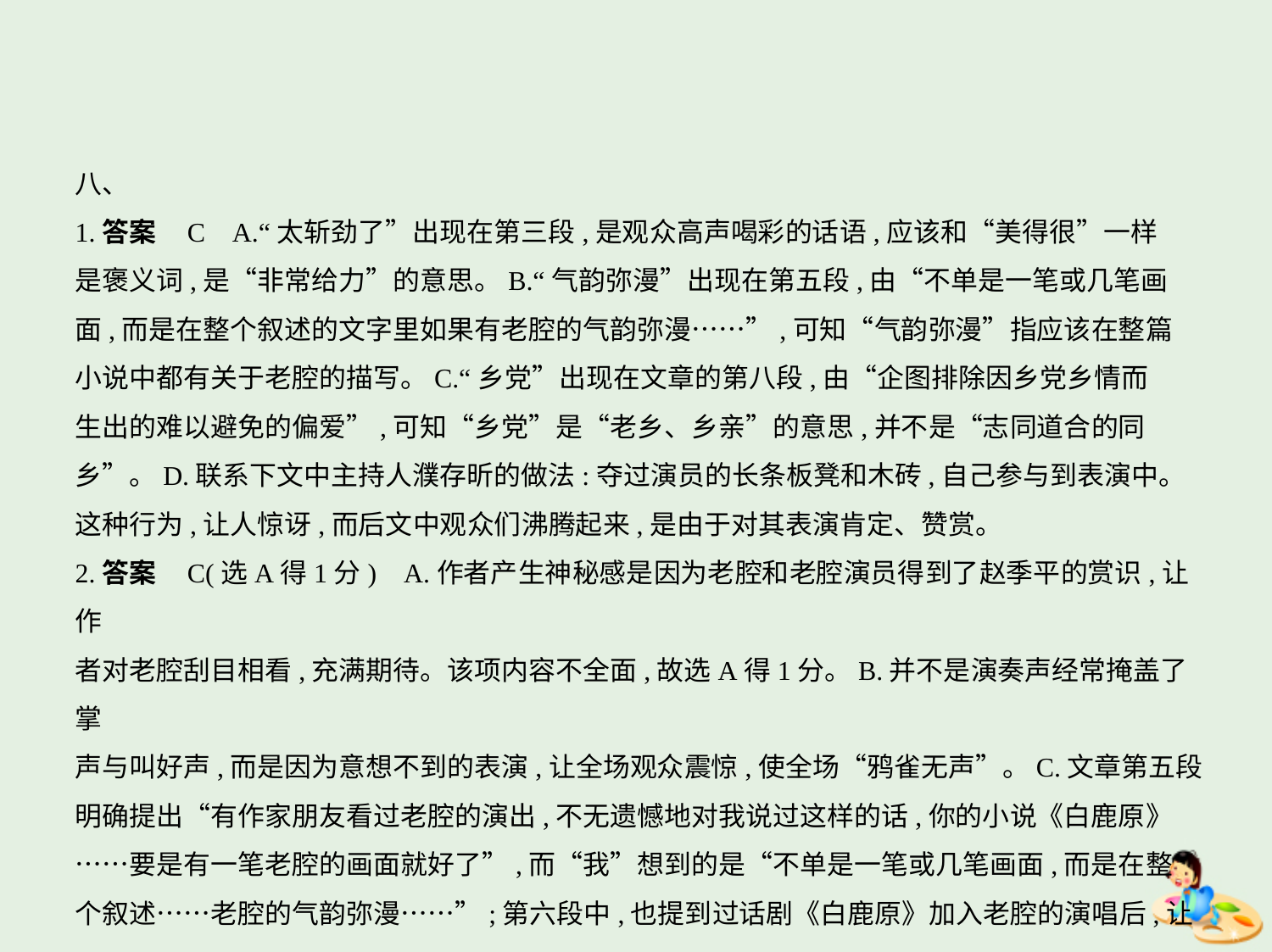

八、
1.答案    C    A.“太斩劲了”出现在第三段,是观众高声喝彩的话语,应该和“美得很”一样
是褒义词,是“非常给力”的意思。B.“气韵弥漫”出现在第五段,由“不单是一笔或几笔画
面,而是在整个叙述的文字里如果有老腔的气韵弥漫……”,可知“气韵弥漫”指应该在整篇
小说中都有关于老腔的描写。C.“乡党”出现在文章的第八段,由“企图排除因乡党乡情而
生出的难以避免的偏爱”,可知“乡党”是“老乡、乡亲”的意思,并不是“志同道合的同
乡”。D.联系下文中主持人濮存昕的做法:夺过演员的长条板凳和木砖,自己参与到表演中。
这种行为,让人惊讶,而后文中观众们沸腾起来,是由于对其表演肯定、赞赏。
2.答案    C(选A得1分)    A.作者产生神秘感是因为老腔和老腔演员得到了赵季平的赏识,让作
者对老腔刮目相看,充满期待。该项内容不全面,故选A得1分。B.并不是演奏声经常掩盖了掌
声与叫好声,而是因为意想不到的表演,让全场观众震惊,使全场“鸦雀无声”。C.文章第五段
明确提出“有作家朋友看过老腔的演出,不无遗憾地对我说过这样的话,你的小说《白鹿原》
……要是有一笔老腔的画面就好了”,而“我”想到的是“不单是一笔或几笔画面,而是在整
个叙述……老腔的气韵弥漫……”;第六段中,也提到过话剧《白鹿原》加入老腔的演唱后,让